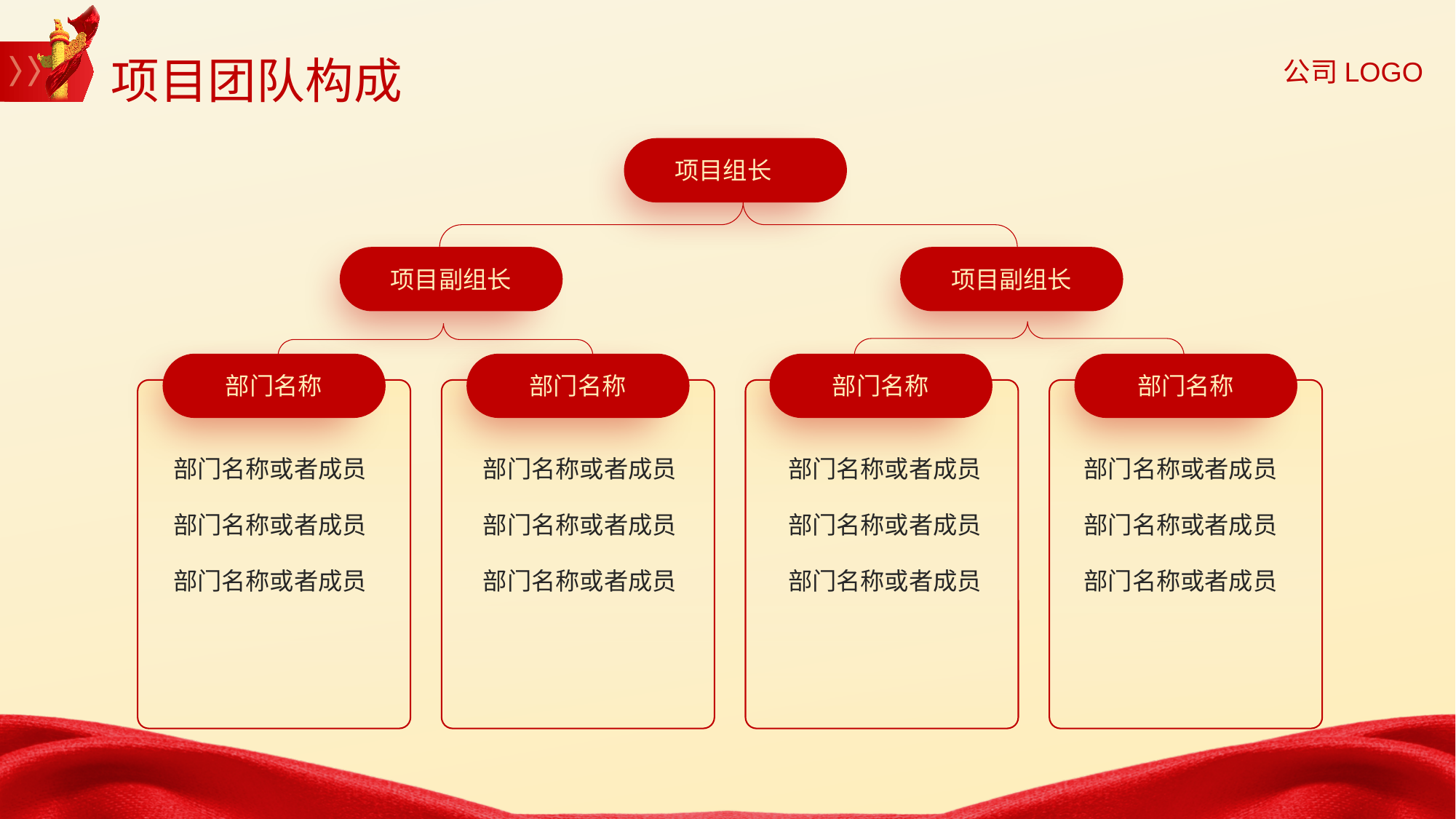

项目团队构成

项目组长

项目副组长
项目副组长

部门名称
部门名称
部门名称
部门名称

部门名称或者成员
部门名称或者成员
部门名称或者成员
部门名称或者成员
部门名称或者成员
部门名称或者成员
部门名称或者成员
部门名称或者成员
部门名称或者成员
部门名称或者成员
部门名称或者成员
部门名称或者成员